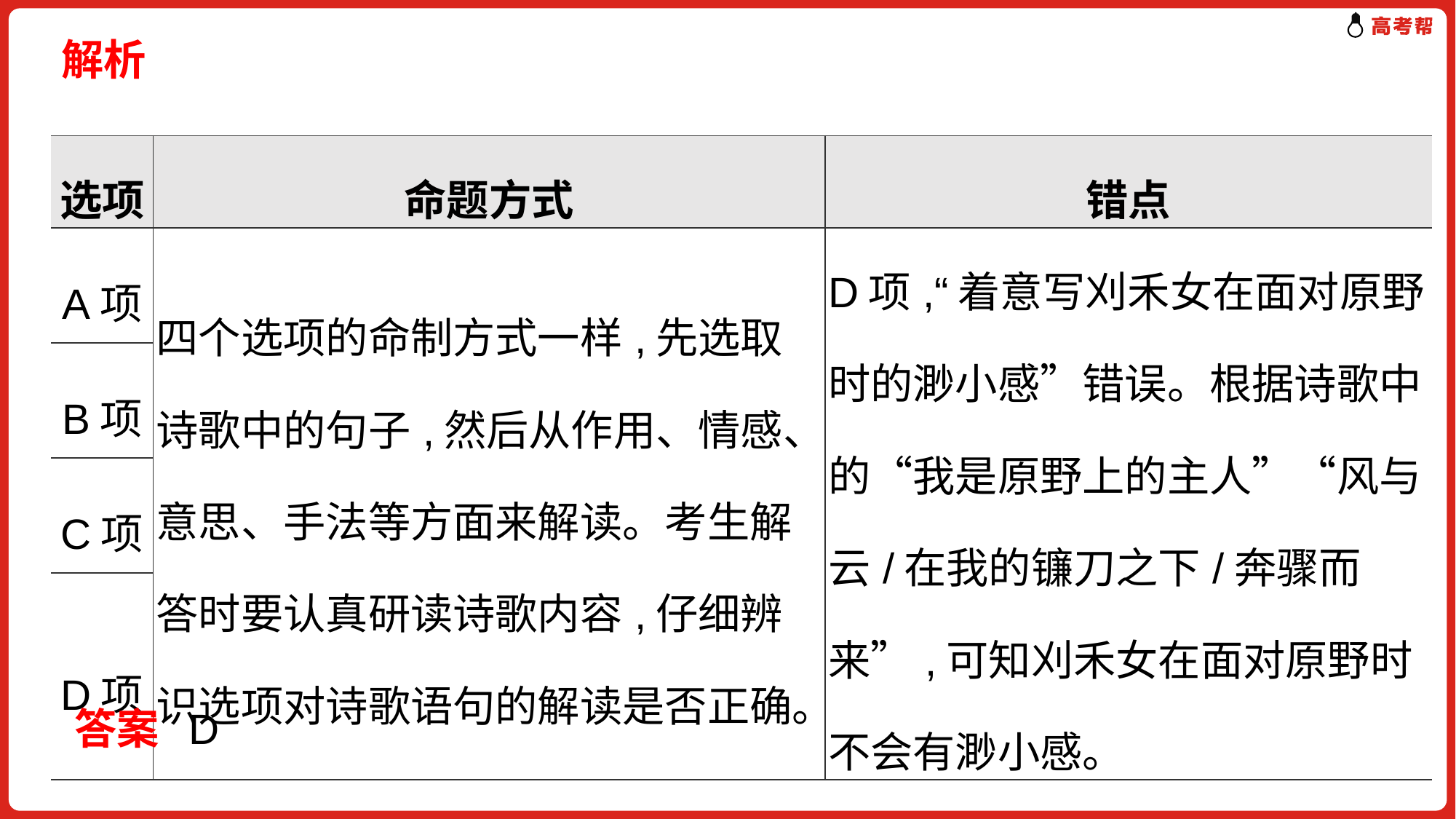

解析
| 选项 | 命题方式 | 错点 |
| --- | --- | --- |
| A项 | 四个选项的命制方式一样,先选取诗歌中的句子,然后从作用、情感、意思、手法等方面来解读。考生解答时要认真研读诗歌内容,仔细辨识选项对诗歌语句的解读是否正确。 | D项,“着意写刈禾女在面对原野时的渺小感”错误。根据诗歌中的“我是原野上的主人”“风与云/在我的镰刀之下/奔骤而来”,可知刈禾女在面对原野时不会有渺小感。 |
| B项 |  |  |
| C项 |  |  |
| D项 |  |  |
 答案  D